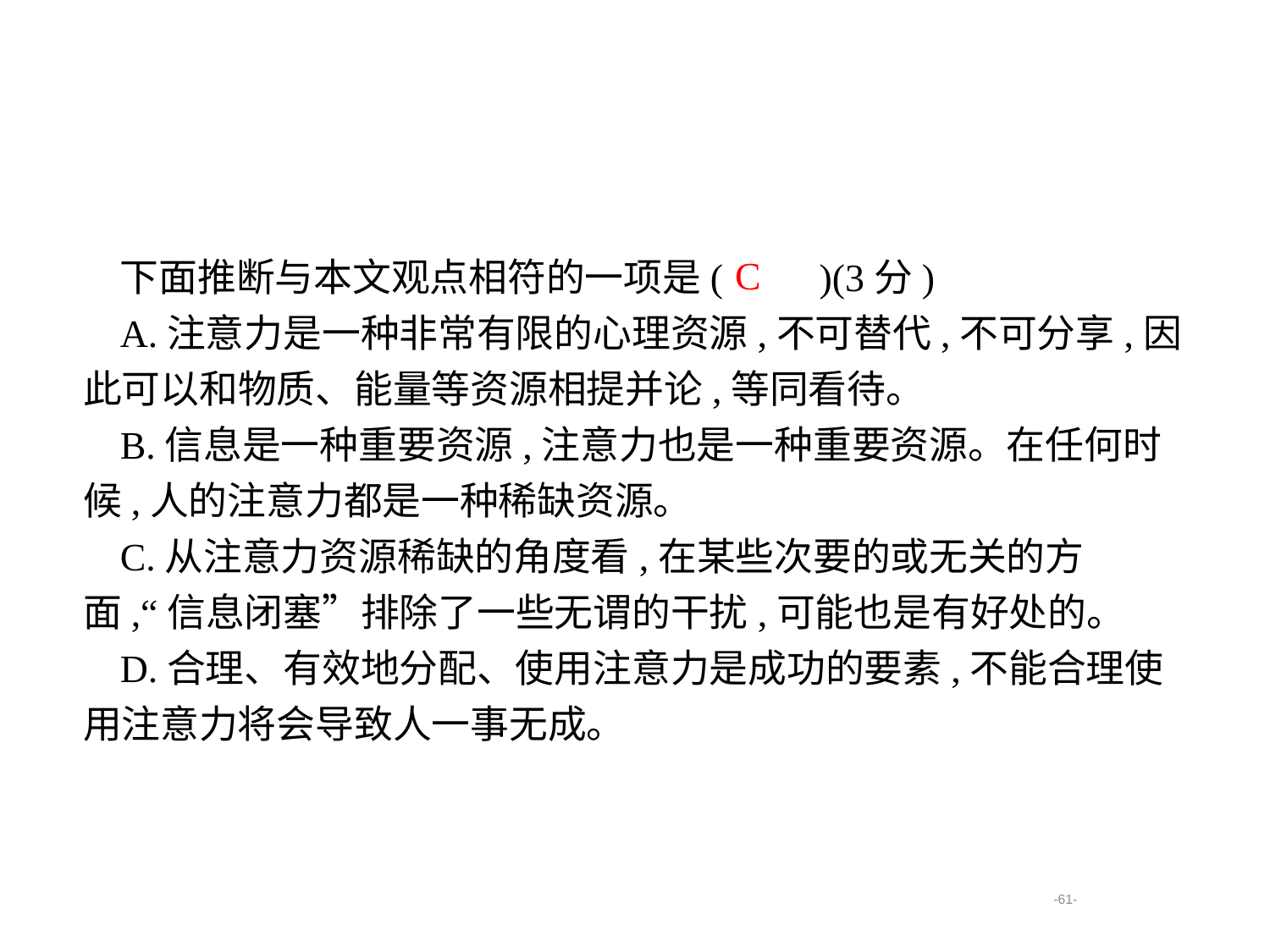

下面推断与本文观点相符的一项是(　　)(3分)
A.注意力是一种非常有限的心理资源,不可替代,不可分享,因此可以和物质、能量等资源相提并论,等同看待。
B.信息是一种重要资源,注意力也是一种重要资源。在任何时候,人的注意力都是一种稀缺资源。
C.从注意力资源稀缺的角度看,在某些次要的或无关的方面,“信息闭塞”排除了一些无谓的干扰,可能也是有好处的。
D.合理、有效地分配、使用注意力是成功的要素,不能合理使用注意力将会导致人一事无成。
C
-61-